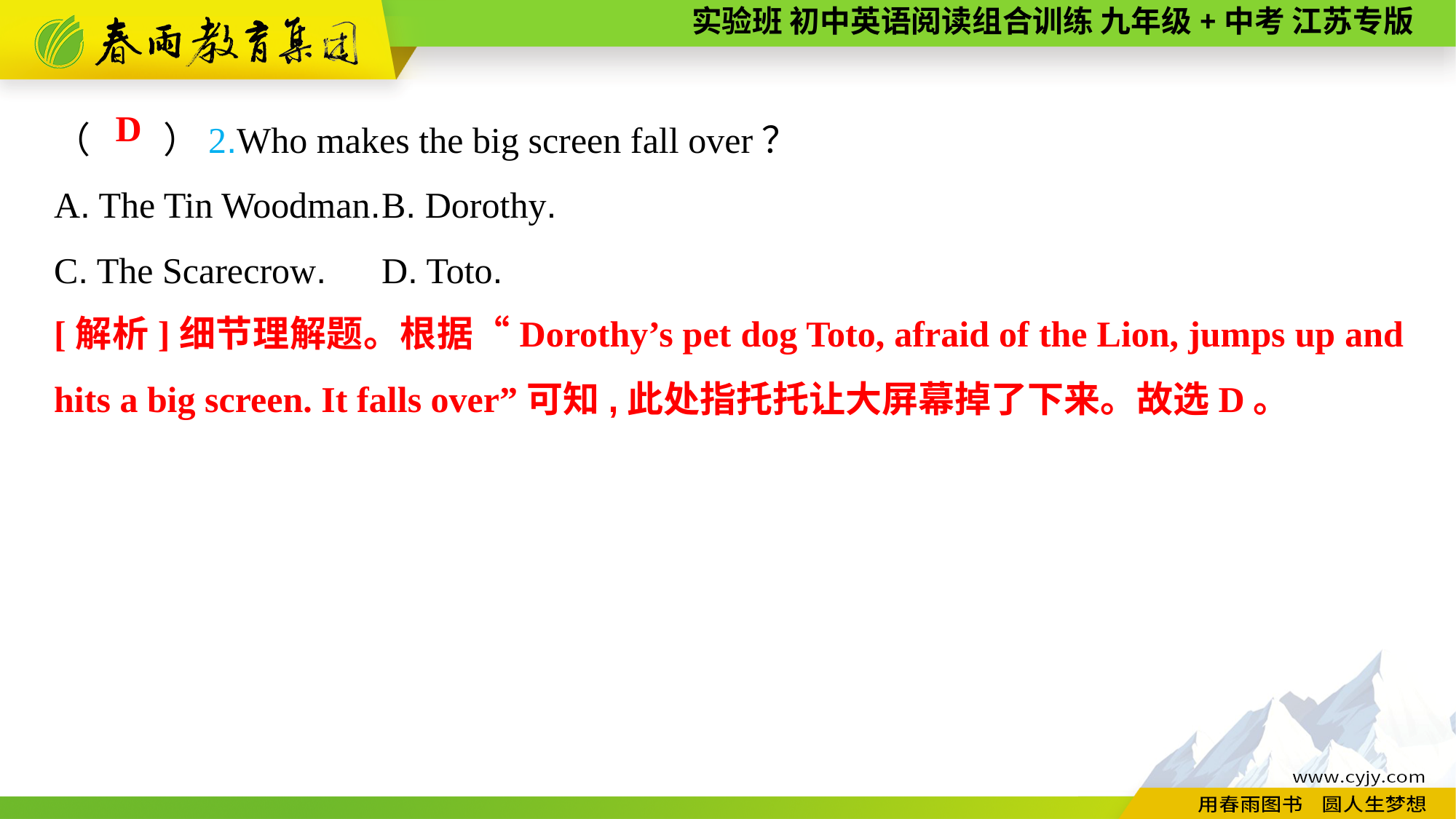

（　　）2.Who makes the big screen fall over？
A. The Tin Woodman.	B. Dorothy.
C. The Scarecrow.	D. Toto.
D
[解析]细节理解题。根据“Dorothy’s pet dog Toto, afraid of the Lion, jumps up and hits a big screen. It falls over”可知,此处指托托让大屏幕掉了下来。故选D。